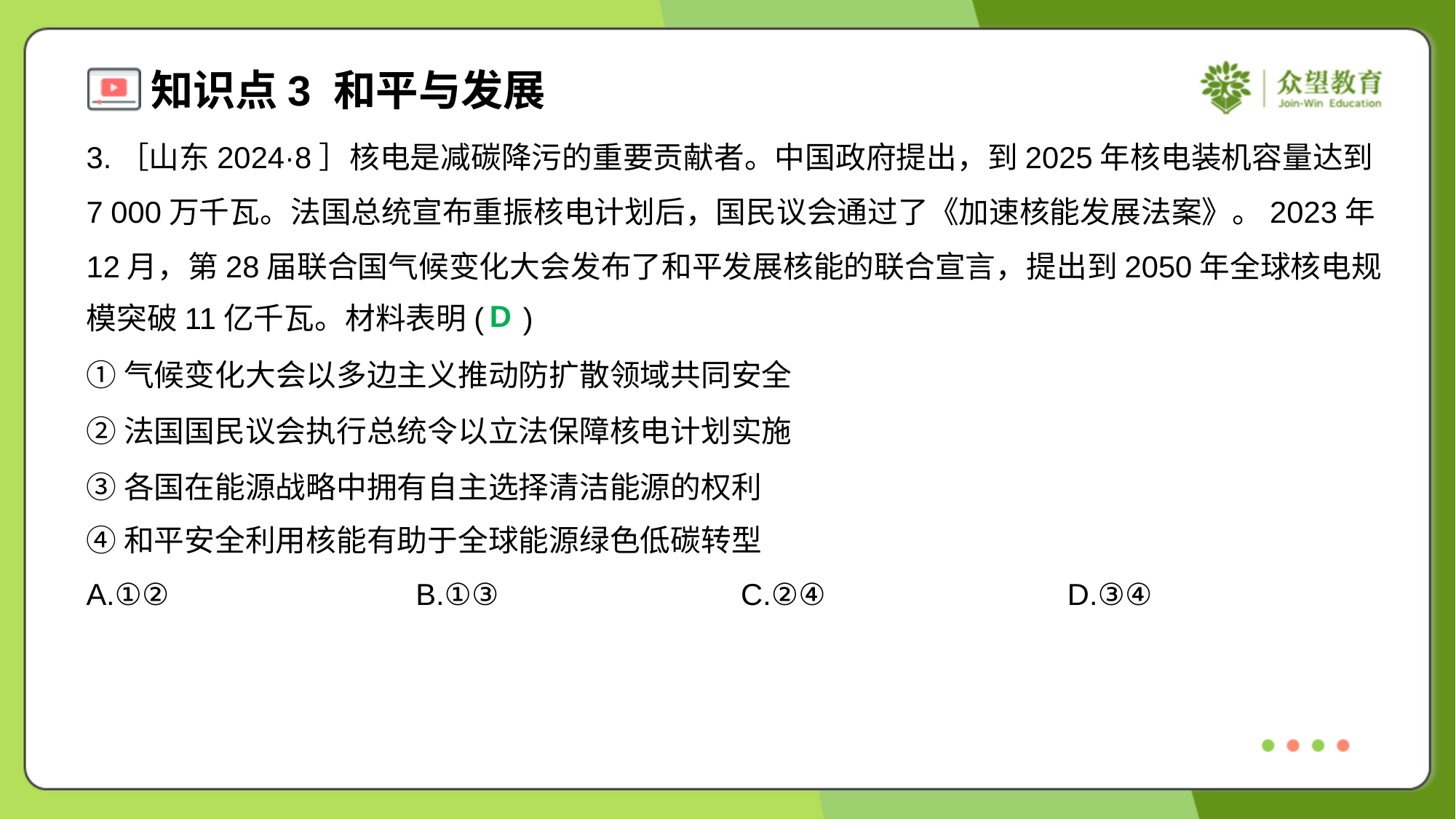

3.［山东2024·8］核电是减碳降污的重要贡献者。中国政府提出，到2025年核电装机容量达到
7 000万千瓦。法国总统宣布重振核电计划后，国民议会通过了《加速核能发展法案》。2023年
12月，第28届联合国气候变化大会发布了和平发展核能的联合宣言，提出到2050年全球核电规
模突破11亿千瓦。材料表明(     )
D
①气候变化大会以多边主义推动防扩散领域共同安全
②法国国民议会执行总统令以立法保障核电计划实施
③各国在能源战略中拥有自主选择清洁能源的权利
④和平安全利用核能有助于全球能源绿色低碳转型
A.①②	B.①③	C.②④	D.③④